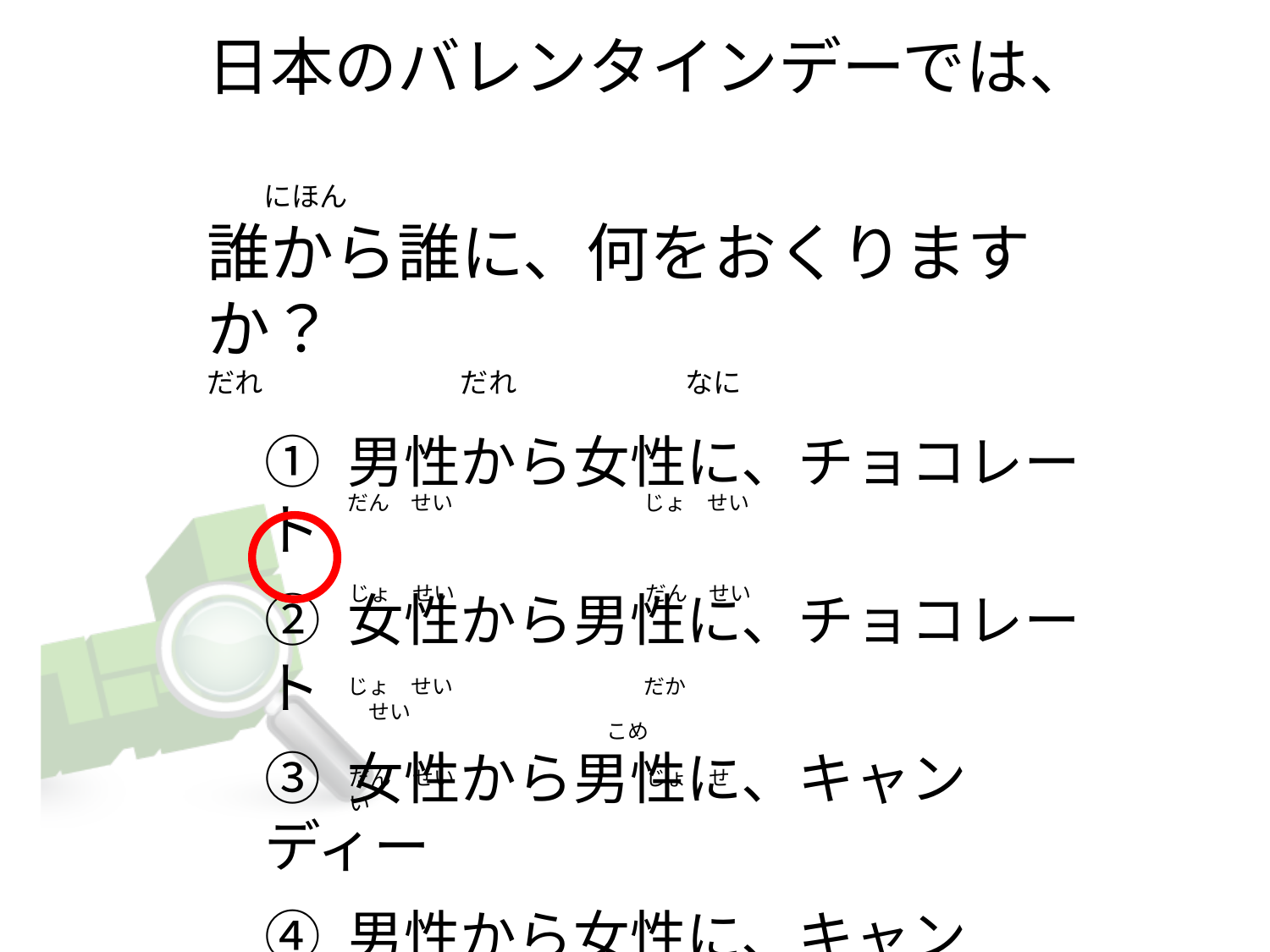

# 日本のバレンタインデーでは、 　　にほん　　 誰から誰に、何をおくりますか？ だれ　　　　　　　だれ　　　　　　なに
① 男性から女性に、チョコレート
② 女性から男性に、チョコレート
③ 女性から男性に、キャンディー
④ 男性から女性に、キャンディー
だん　せい　　　　　　　　　じょ　せい

じょ　せい　　　　　　　　　だん　せい
じょ　せい　　　　　　　　　だか　せい
こめ
だん　せい　　　　　　　　　じょ　せい